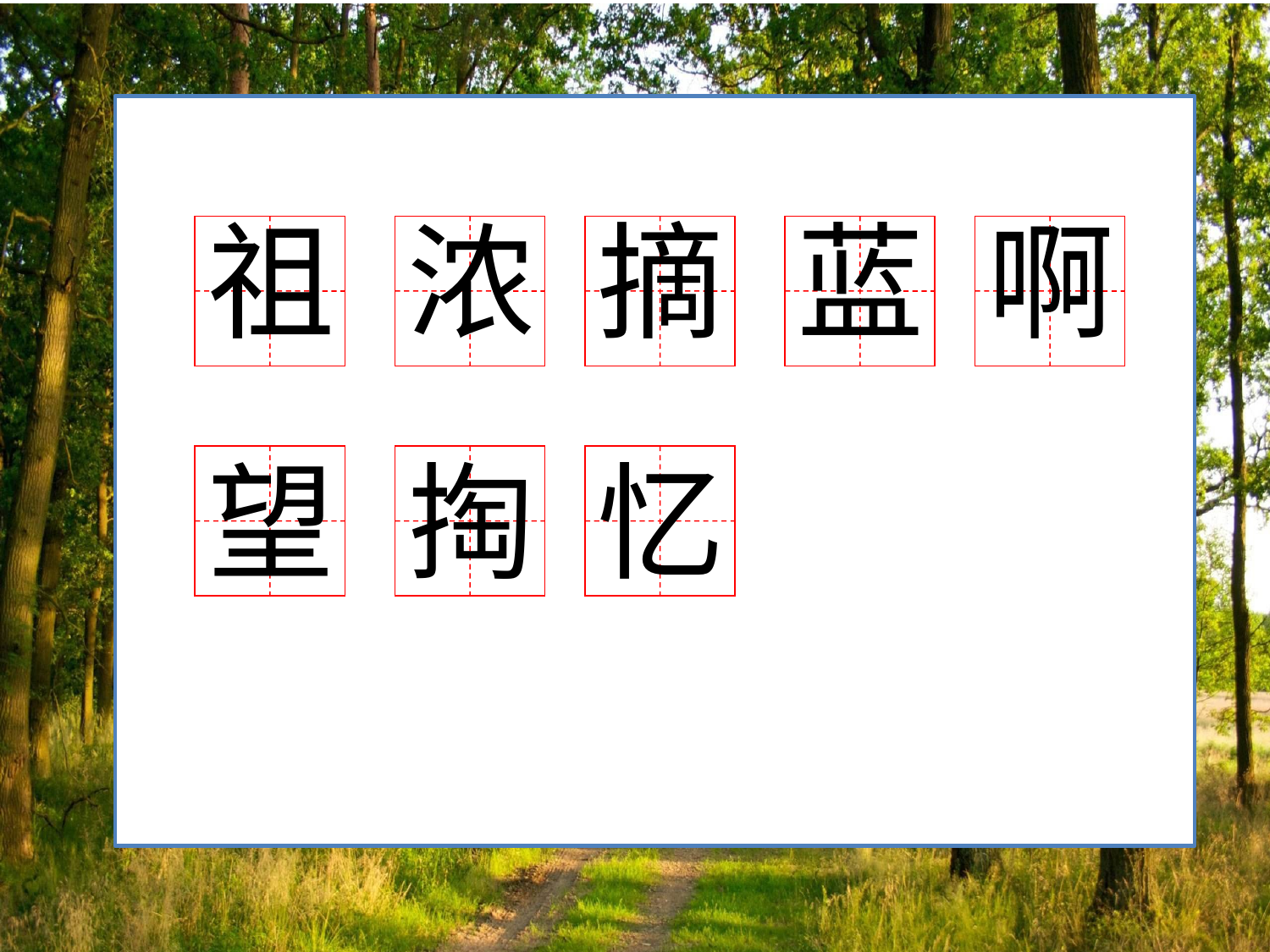

#

祖
浓
摘
蓝
啊

望
掏
忆